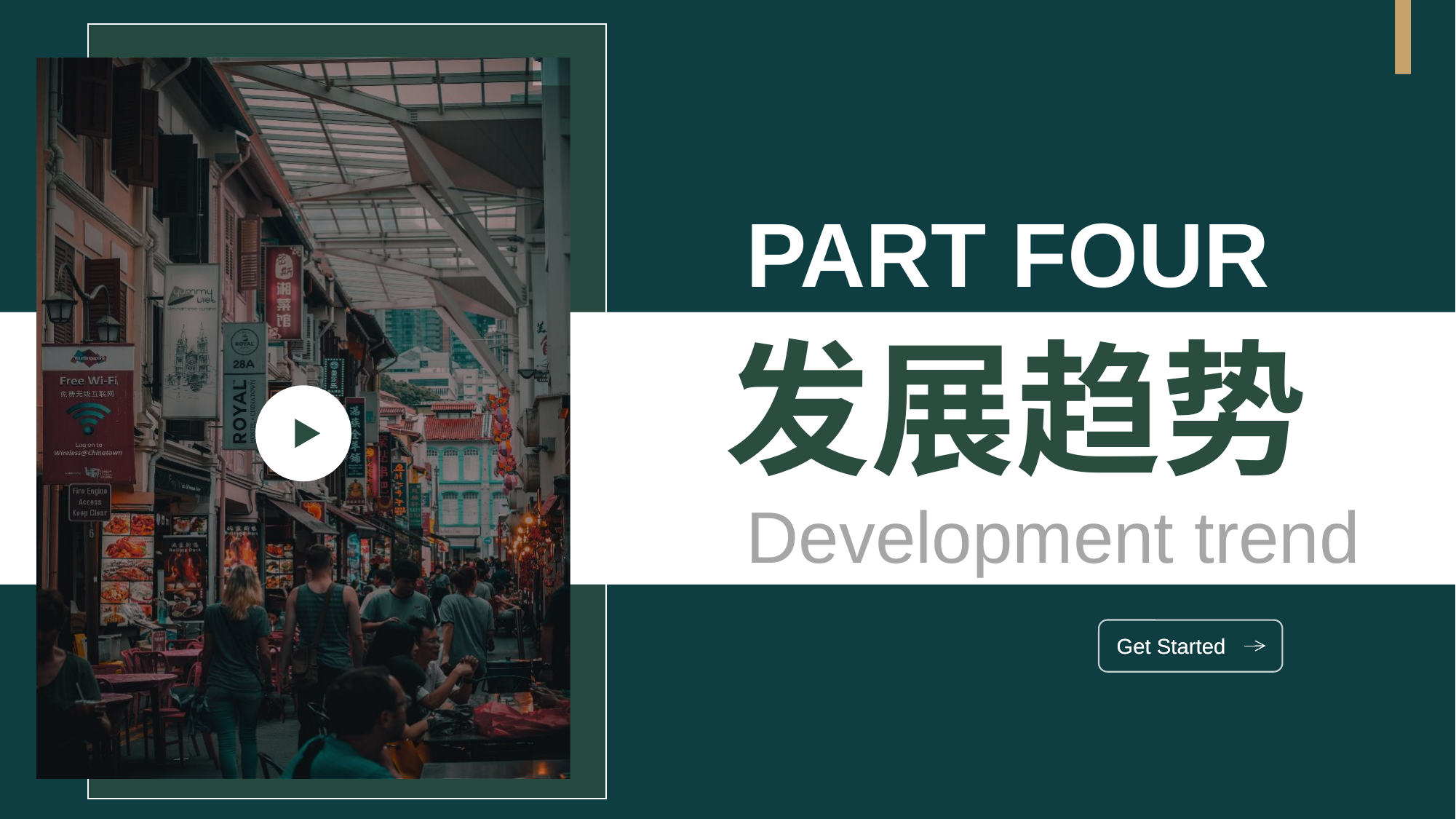

PART FOUR

发展趋势

Development trend

Get Started